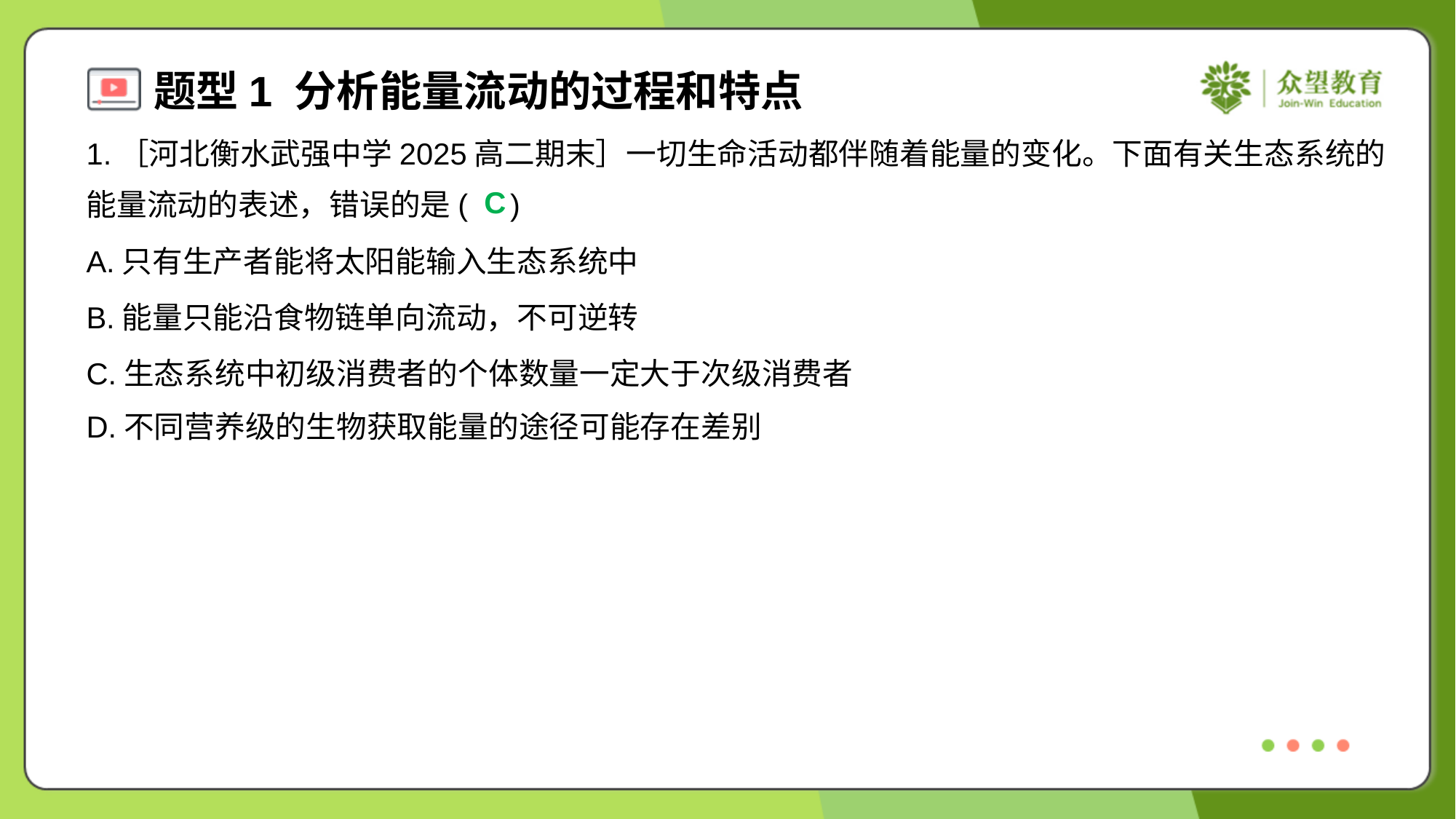

1.［河北衡水武强中学2025高二期末］一切生命活动都伴随着能量的变化。下面有关生态系统的
能量流动的表述，错误的是(     )
C
A.只有生产者能将太阳能输入生态系统中
B.能量只能沿食物链单向流动，不可逆转
C.生态系统中初级消费者的个体数量一定大于次级消费者
D.不同营养级的生物获取能量的途径可能存在差别